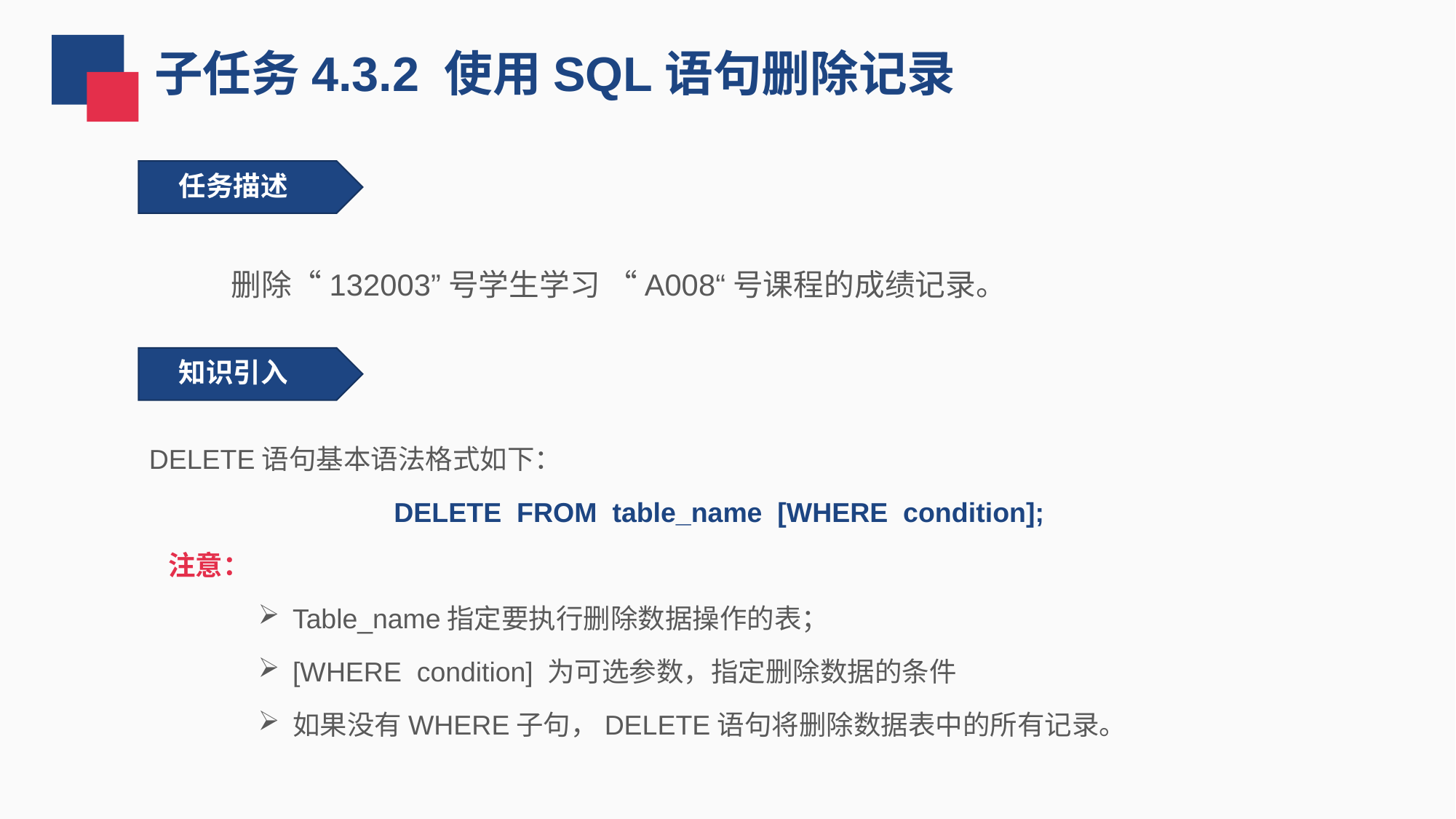

子任务4.3.2 使用SQL语句删除记录

任务描述
        删除“132003”号学生学习 “A008“号课程的成绩记录。

知识引入
DELETE语句基本语法格式如下：
DELETE  FROM  table_name  [WHERE  condition];
  注意：
Table_name指定要执行删除数据操作的表；
[WHERE  condition] 为可选参数，指定删除数据的条件
如果没有WHERE子句，DELETE语句将删除数据表中的所有记录。